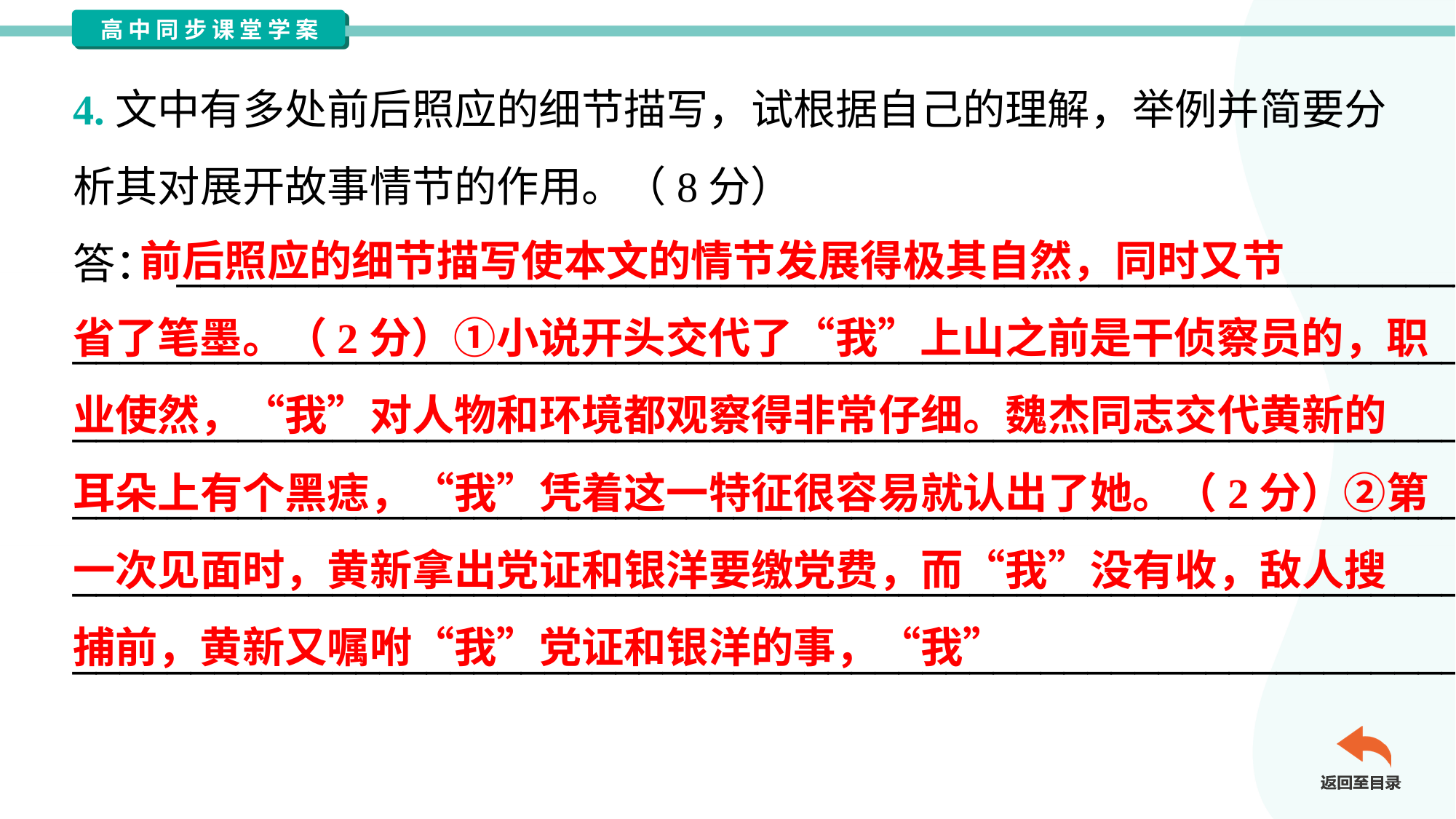

4.文中有多处前后照应的细节描写，试根据自己的理解，举例并简要分
析其对展开故事情节的作用。（8分）
答： ________________________________________________________
_____________________________________________________________
_____________________________________________________________
_____________________________________________________________
_____________________________________________________________
_____________________________________________________________
      前后照应的细节描写使本文的情节发展得极其自然，同时又节
省了笔墨。（2分）①小说开头交代了“我”上山之前是干侦察员的，职
业使然，“我”对人物和环境都观察得非常仔细。魏杰同志交代黄新的
耳朵上有个黑痣，“我”凭着这一特征很容易就认出了她。（2分）②第
一次见面时，黄新拿出党证和银洋要缴党费，而“我”没有收，敌人搜
捕前，黄新又嘱咐“我”党证和银洋的事，“我”